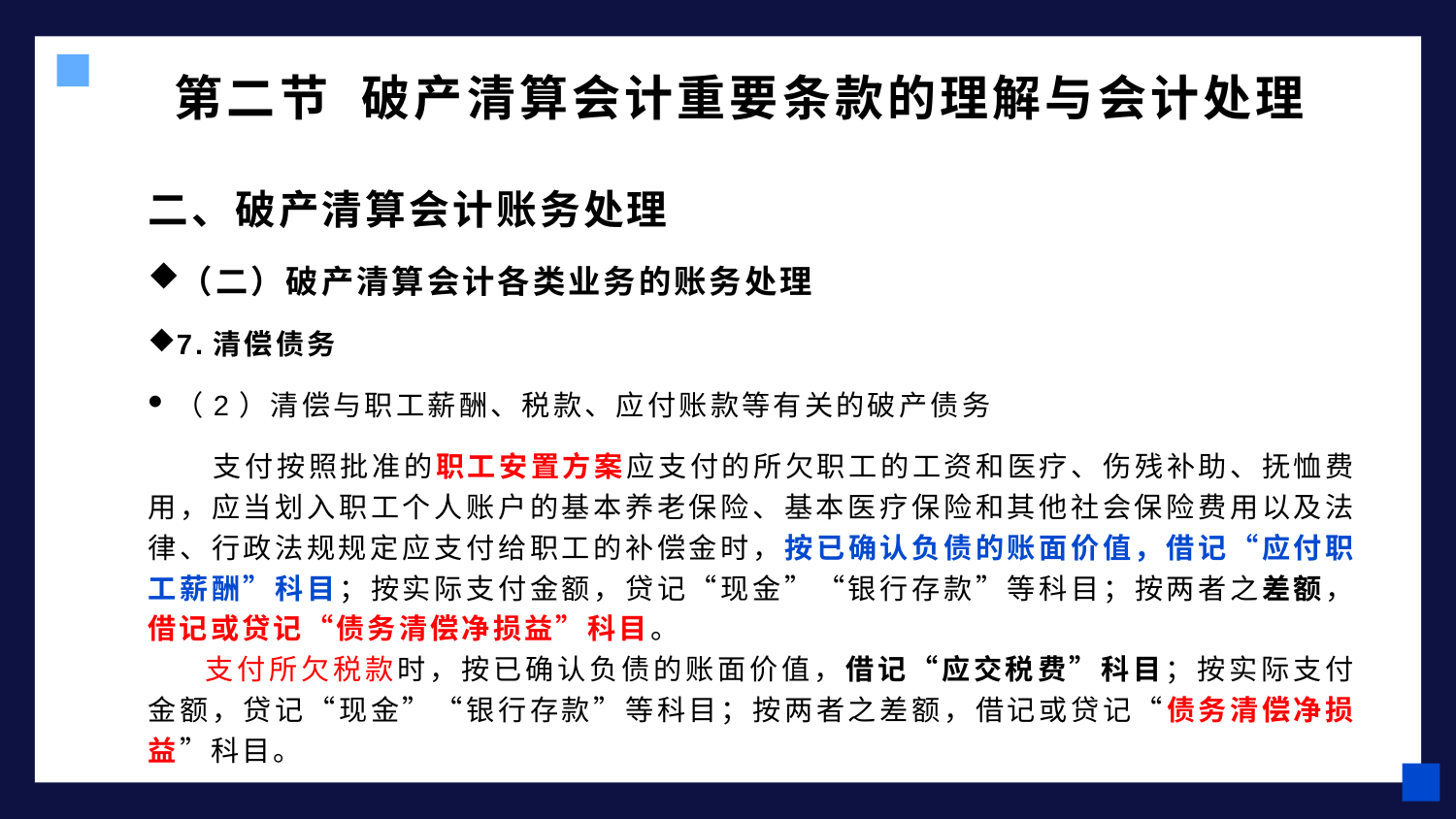

# 第二节  破产清算会计重要条款的理解与会计处理
二、破产清算会计账务处理
（二）破产清算会计各类业务的账务处理
7.清偿债务
（2）清偿与职工薪酬、税款、应付账款等有关的破产债务
      支付按照批准的职工安置方案应支付的所欠职工的工资和医疗、伤残补助、抚恤费用，应当划入职工个人账户的基本养老保险、基本医疗保险和其他社会保险费用以及法律、行政法规规定应支付给职工的补偿金时，按已确认负债的账面价值，借记“应付职工薪酬”科目；按实际支付金额，贷记“现金”“银行存款”等科目；按两者之差额，借记或贷记“债务清偿净损益”科目。
     支付所欠税款时，按已确认负债的账面价值，借记“应交税费”科目；按实际支付金额，贷记“现金”“银行存款”等科目；按两者之差额，借记或贷记“债务清偿净损益”科目。